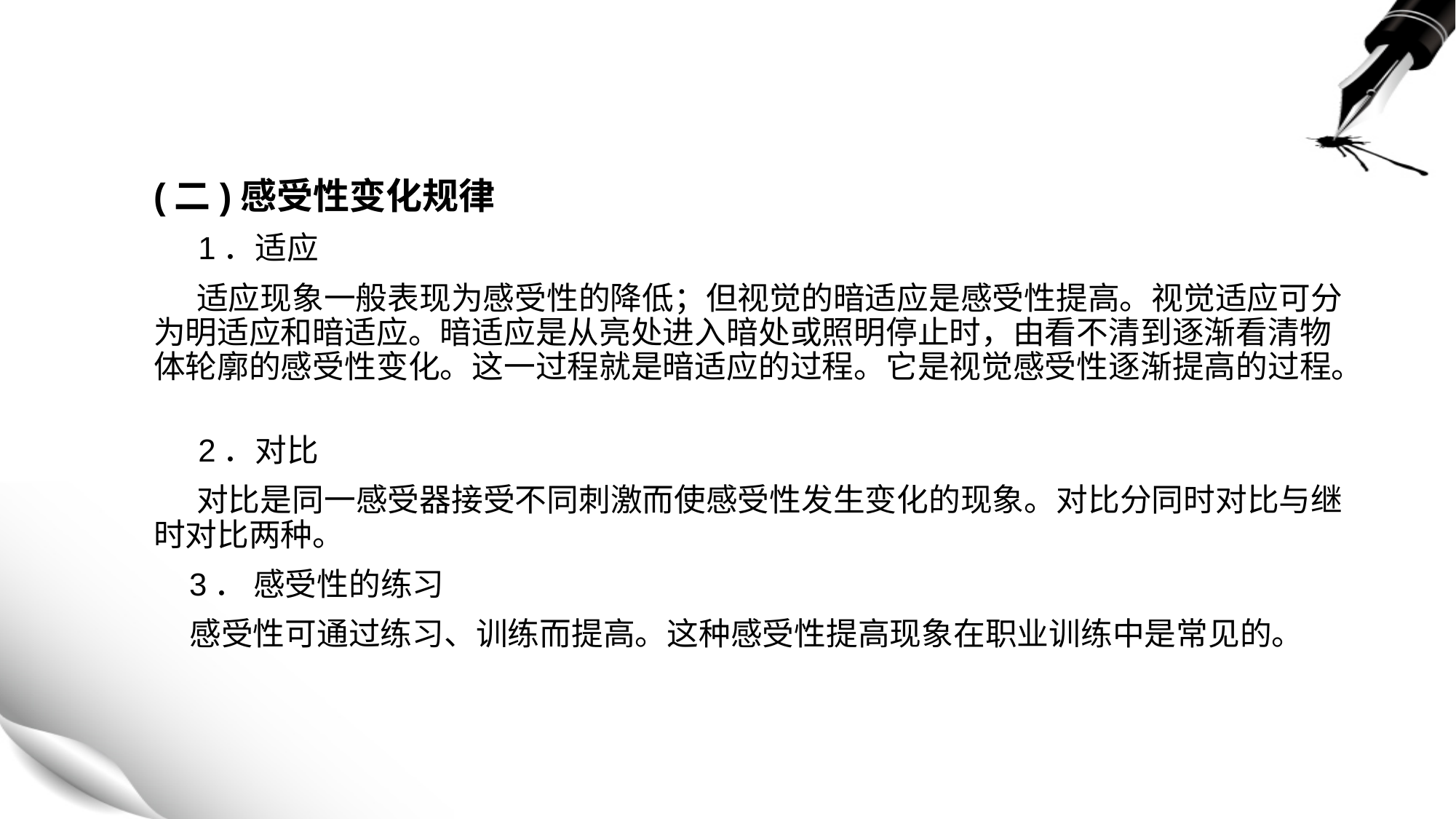

(二)感受性变化规律
     1．适应
     适应现象一般表现为感受性的降低；但视觉的暗适应是感受性提高。视觉适应可分为明适应和暗适应。暗适应是从亮处进入暗处或照明停止时，由看不清到逐渐看清物体轮廓的感受性变化。这一过程就是暗适应的过程。它是视觉感受性逐渐提高的过程。
     2．对比
     对比是同一感受器接受不同刺激而使感受性发生变化的现象。对比分同时对比与继时对比两种。
    3． 感受性的练习
    感受性可通过练习、训练而提高。这种感受性提高现象在职业训练中是常见的。